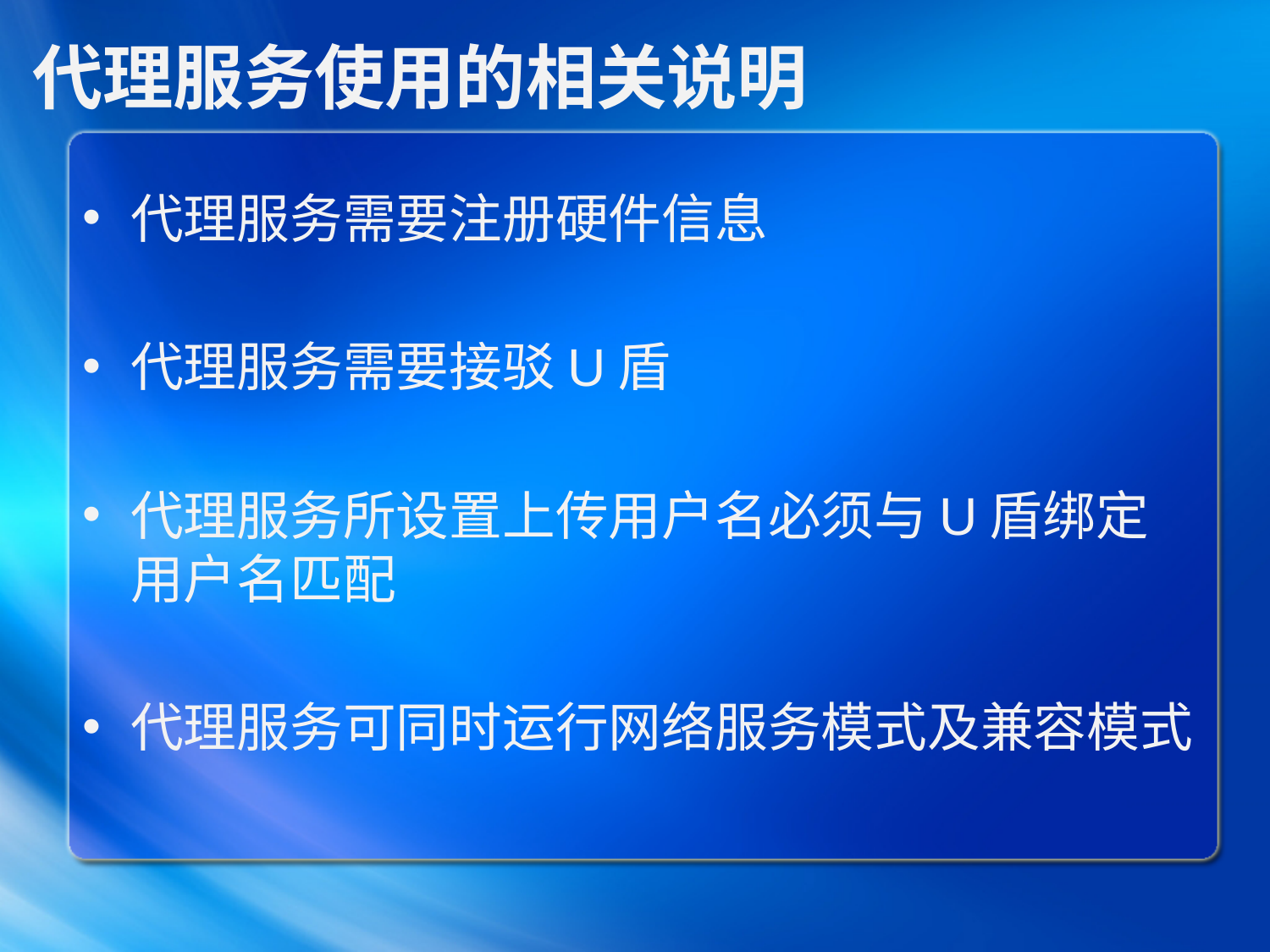

# 代理服务使用的相关说明
代理服务需要注册硬件信息

代理服务需要接驳U盾

代理服务所设置上传用户名必须与U盾绑定用户名匹配

代理服务可同时运行网络服务模式及兼容模式